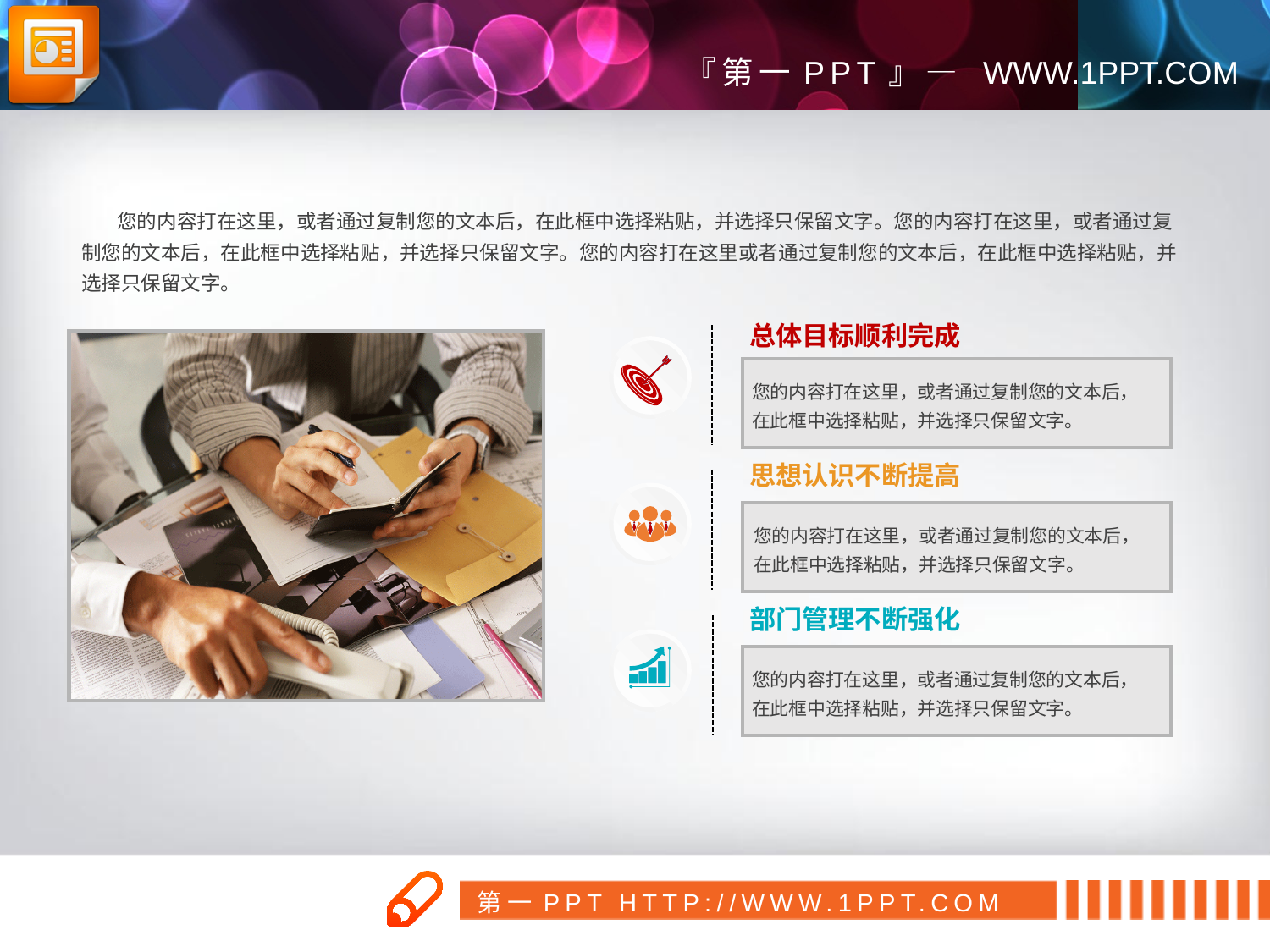

您的内容打在这里，或者通过复制您的文本后，在此框中选择粘贴，并选择只保留文字。您的内容打在这里，或者通过复制您的文本后，在此框中选择粘贴，并选择只保留文字。您的内容打在这里或者通过复制您的文本后，在此框中选择粘贴，并选择只保留文字。
总体目标顺利完成

您的内容打在这里，或者通过复制您的文本后，在此框中选择粘贴，并选择只保留文字。
思想认识不断提高

您的内容打在这里，或者通过复制您的文本后，在此框中选择粘贴，并选择只保留文字。
部门管理不断强化

您的内容打在这里，或者通过复制您的文本后，在此框中选择粘贴，并选择只保留文字。